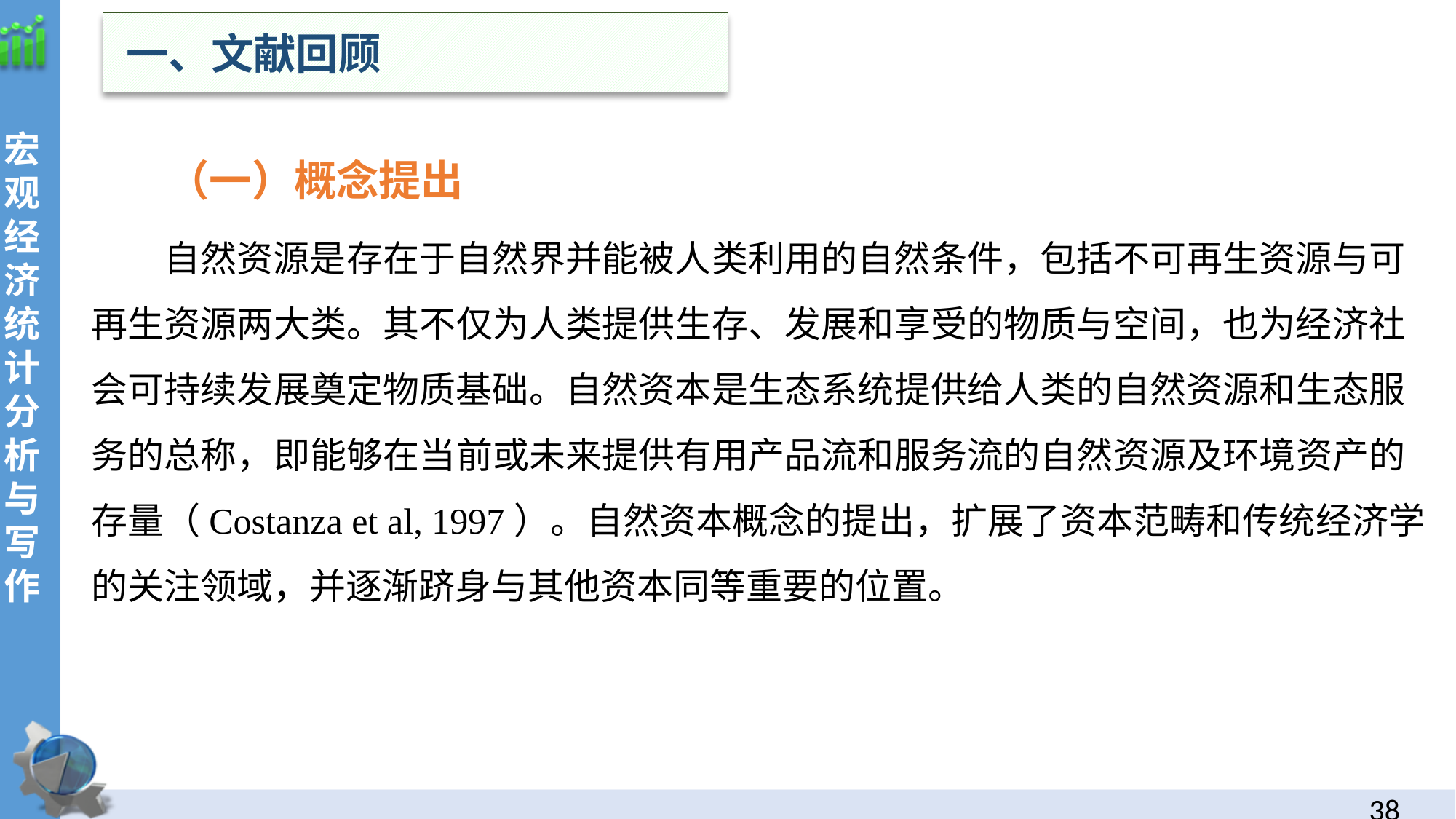

一、文献回顾

         （一）概念提出
自然资源是存在于自然界并能被人类利用的自然条件，包括不可再生资源与可再生资源两大类。其不仅为人类提供生存、发展和享受的物质与空间，也为经济社会可持续发展奠定物质基础。自然资本是生态系统提供给人类的自然资源和生态服务的总称，即能够在当前或未来提供有用产品流和服务流的自然资源及环境资产的存量（Costanza et al, 1997）。自然资本概念的提出，扩展了资本范畴和传统经济学的关注领域，并逐渐跻身与其他资本同等重要的位置。

38